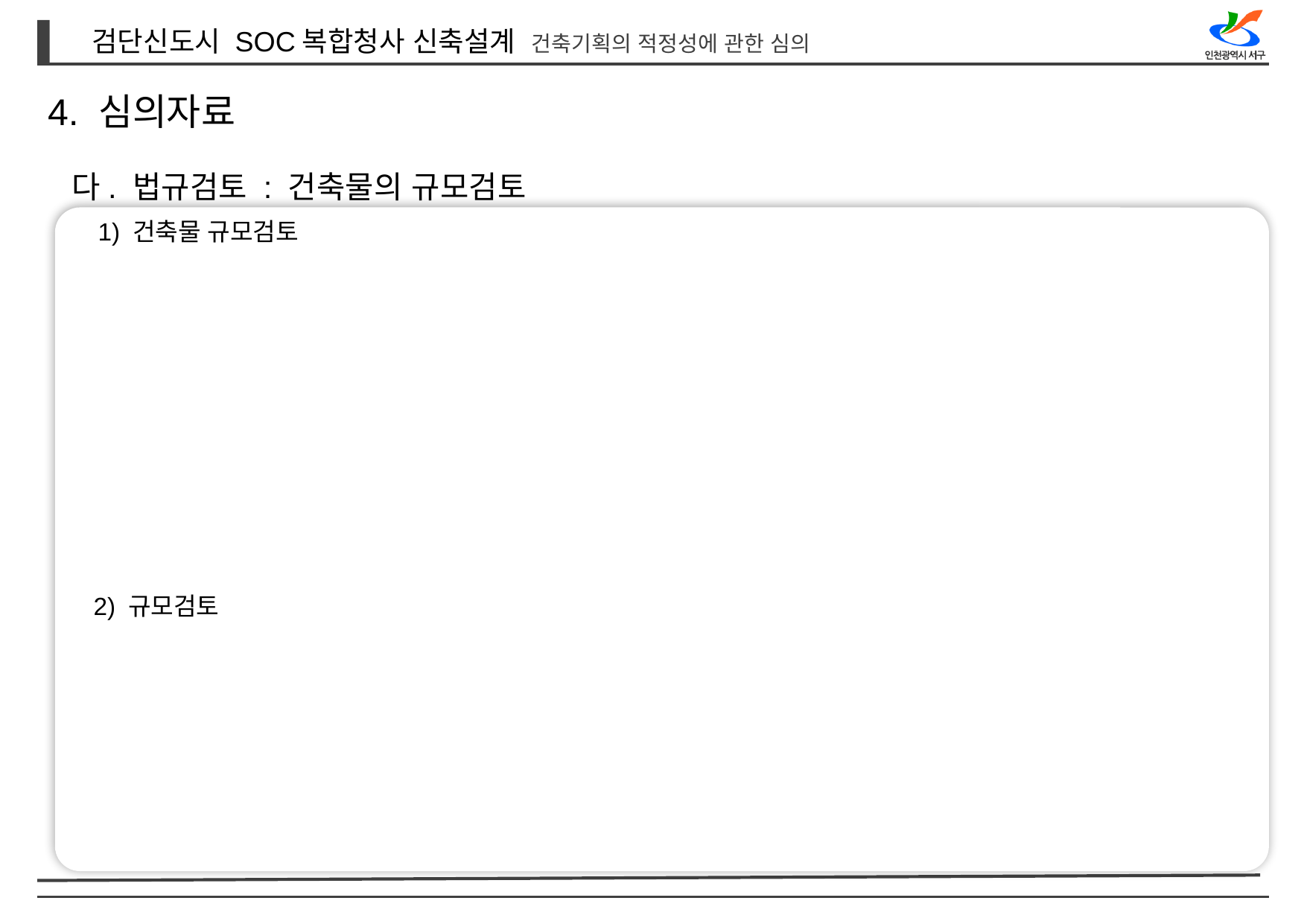

4. 심의자료
다. 법규검토 : 건축물의 규모검토

1) 건축물 규모검토
2) 규모검토